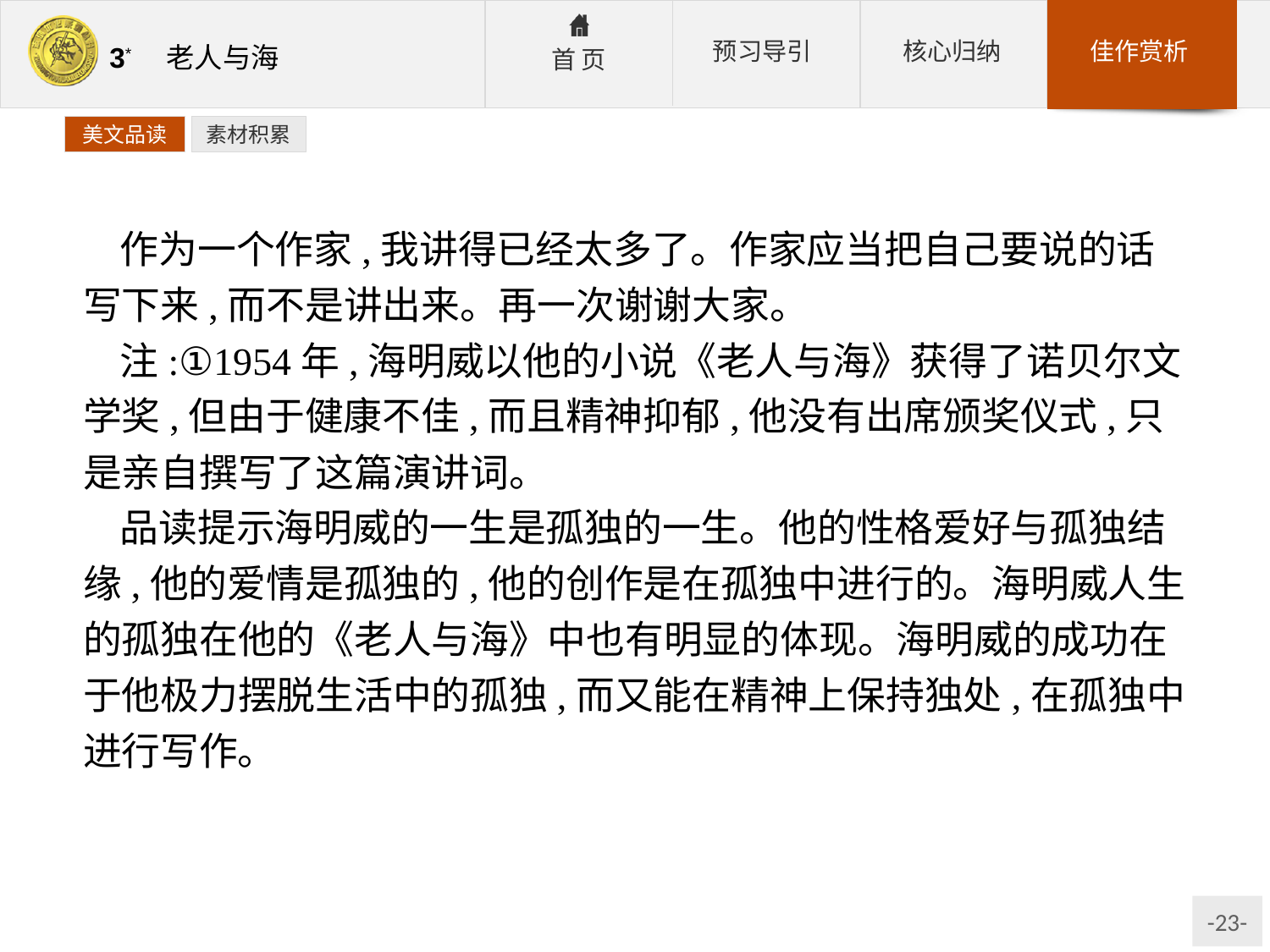

美文品读
素材积累
作为一个作家,我讲得已经太多了。作家应当把自己要说的话写下来,而不是讲出来。再一次谢谢大家。
注:①1954年,海明威以他的小说《老人与海》获得了诺贝尔文学奖,但由于健康不佳,而且精神抑郁,他没有出席颁奖仪式,只是亲自撰写了这篇演讲词。
品读提示海明威的一生是孤独的一生。他的性格爱好与孤独结缘,他的爱情是孤独的,他的创作是在孤独中进行的。海明威人生的孤独在他的《老人与海》中也有明显的体现。海明威的成功在于他极力摆脱生活中的孤独,而又能在精神上保持独处,在孤独中进行写作。